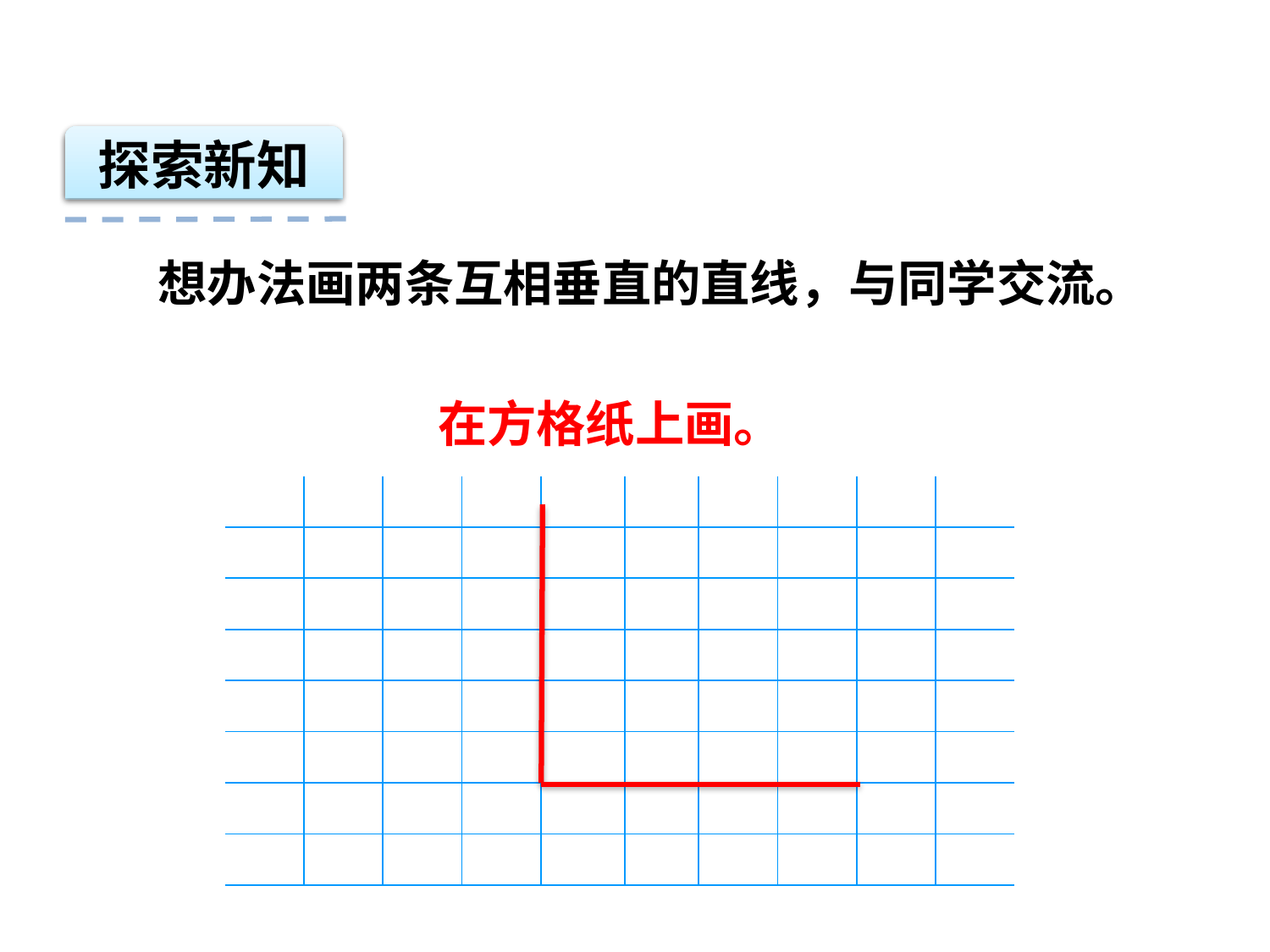

探索新知

想办法画两条互相垂直的直线，与同学交流。
在方格纸上画。
|  |  |  |  |  |  |  |  |  |  |
| --- | --- | --- | --- | --- | --- | --- | --- | --- | --- |
|  |  |  |  |  |  |  |  |  |  |
|  |  |  |  |  |  |  |  |  |  |
|  |  |  |  |  |  |  |  |  |  |
|  |  |  |  |  |  |  |  |  |  |
|  |  |  |  |  |  |  |  |  |  |
|  |  |  |  |  |  |  |  |  |  |
|  |  |  |  |  |  |  |  |  |  |